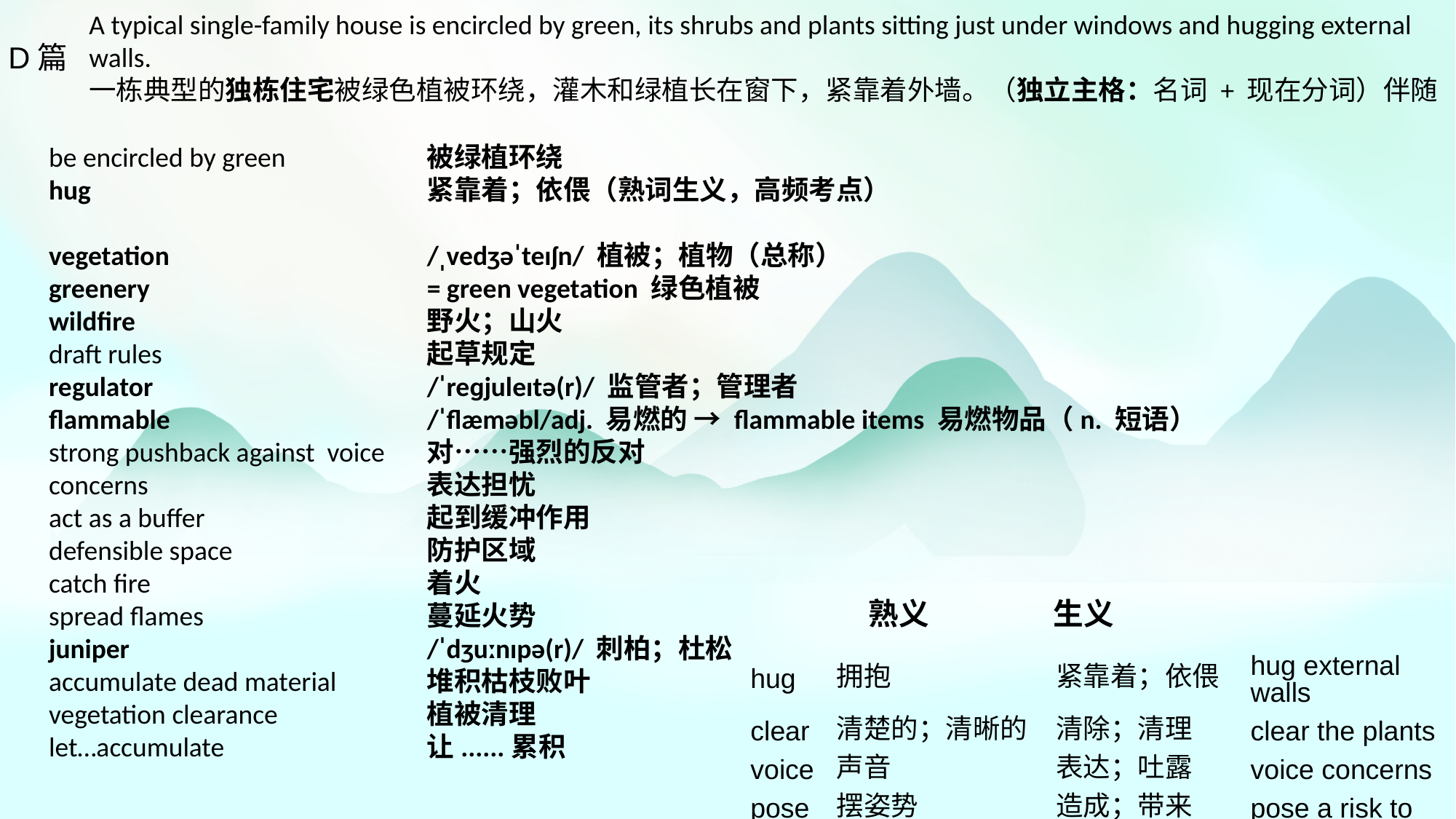

A typical single-family house is encircled by green, its shrubs and plants sitting just under windows and hugging external walls.
一栋典型的独栋住宅被绿色植被环绕，灌木和绿植长在窗下，紧靠着外墙。（独立主格：名词 + 现在分词）伴随
D篇
be encircled by green
hug

vegetation
greenery
wildfire
draft rules
regulator
flammable
strong pushback against  voice concerns
act as a buffer
defensible space
catch fire
spread flames
juniper
accumulate dead material
vegetation clearance
let…accumulate
被绿植环绕
紧靠着；依偎（熟词生义，高频考点）

/ˌvedʒəˈteɪʃn/ 植被；植物（总称）
= green vegetation 绿色植被
野火；山火
起草规定
/ˈreɡjuleɪtə(r)/ 监管者；管理者
/ˈflæməbl/adj. 易燃的 → flammable items 易燃物品（n. 短语）
对……强烈的反对
表达担忧
起到缓冲作用
防护区域
着火
蔓延火势
/ˈdʒuːnɪpə(r)/ 刺柏；杜松
堆积枯枝败叶
植被清理
让......累积

熟义                  生义
| hug | 拥抱 | 紧靠着；依偎 | hug external walls |
| --- | --- | --- | --- |
| clear | 清楚的；清晰的 | 清除；清理 | clear the plants |
| voice | 声音 | 表达；吐露 | voice concerns |
| pose | 摆姿势 | 造成；带来 | pose a risk to |